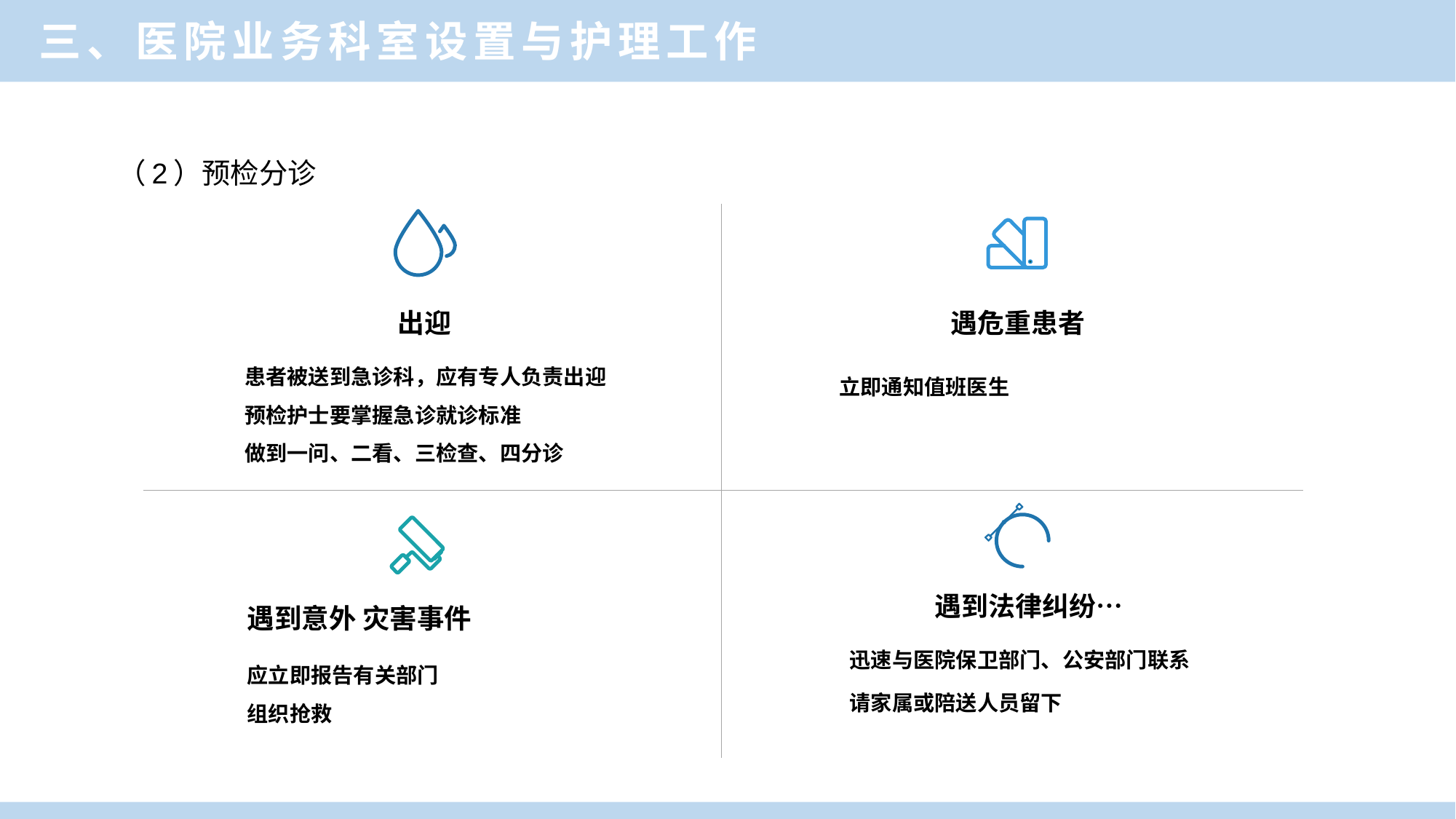

三、医院业务科室设置与护理工作
# （2）预检分诊

出迎
遇危重患者

立即通知值班医生
患者被送到急诊科，应有专人负责出迎
预检护士要掌握急诊就诊标准
做到一问、二看、三检查、四分诊

遇到法律纠纷…
遇到意外 灾害事件
迅速与医院保卫部门、公安部门联系
请家属或陪送人员留下
应立即报告有关部门
组织抢救